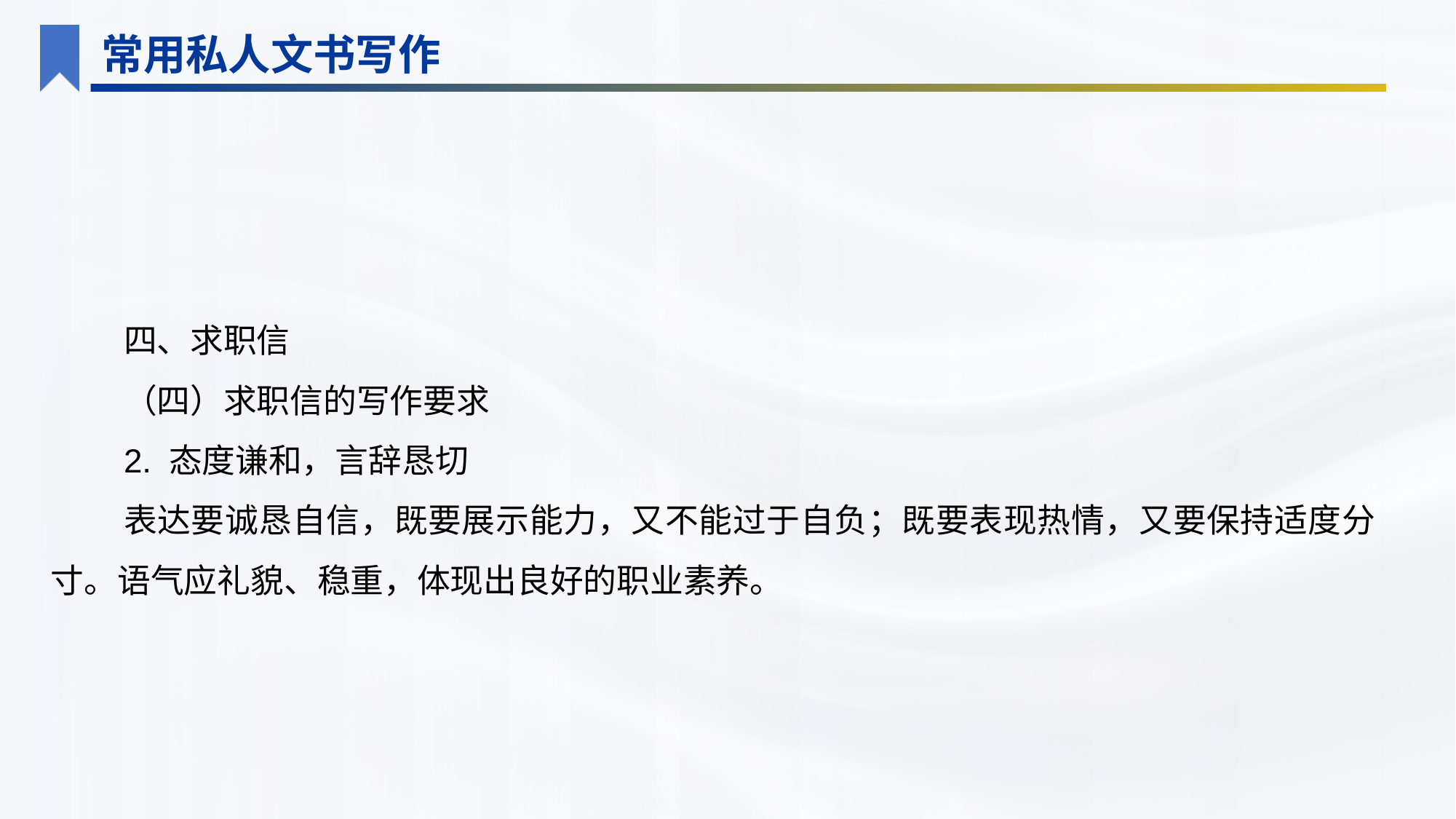

常用私人文书写作
四、求职信
（四）求职信的写作要求
2. 态度谦和，言辞恳切
表达要诚恳自信，既要展示能力，又不能过于自负；既要表现热情，又要保持适度分寸。语气应礼貌、稳重，体现出良好的职业素养。